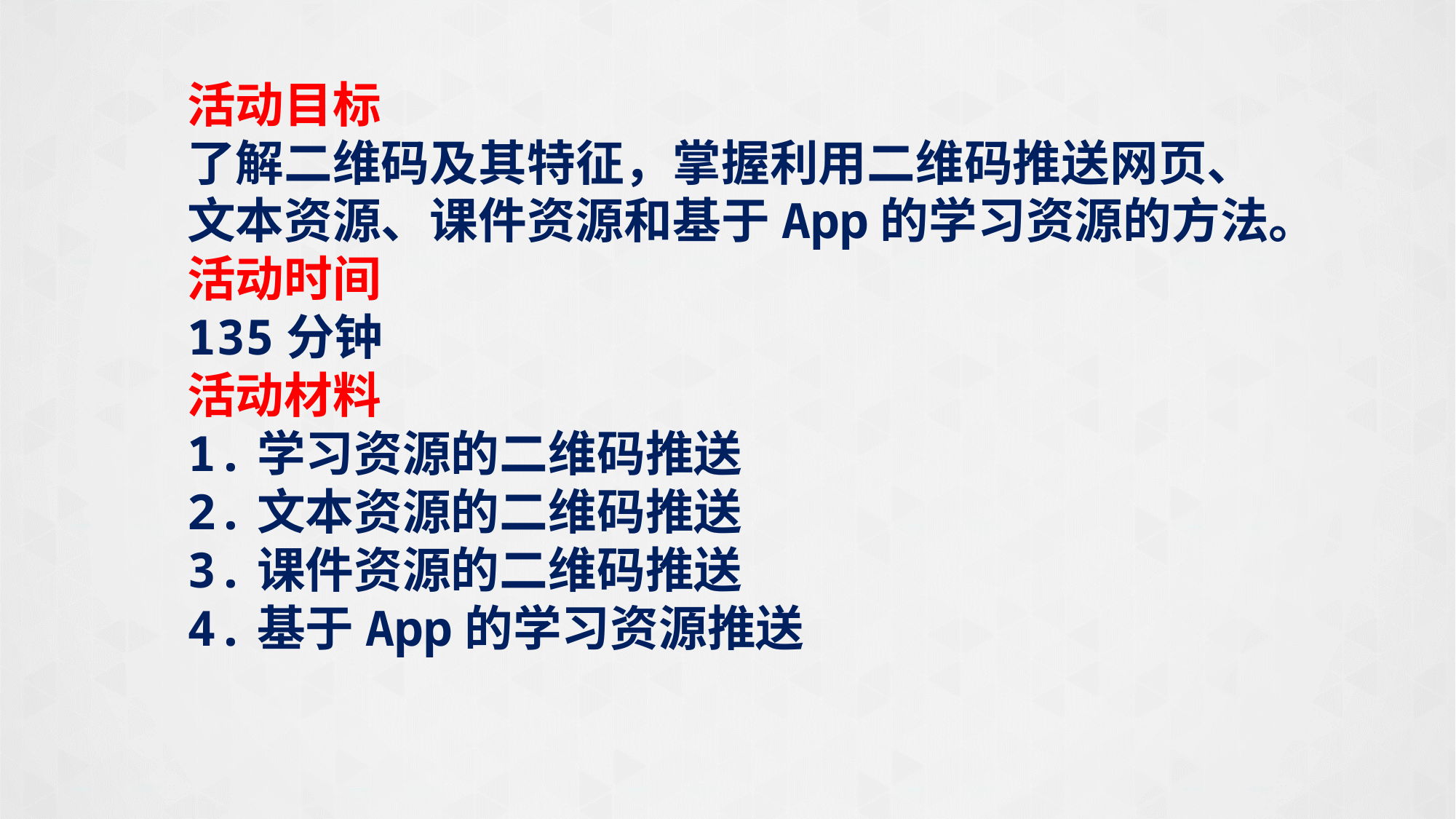

活动目标
了解二维码及其特征，掌握利用二维码推送网页、文本资源、课件资源和基于App的学习资源的方法。
活动时间
135分钟
活动材料
1.学习资源的二维码推送
2.文本资源的二维码推送
3.课件资源的二维码推送
4.基于App的学习资源推送